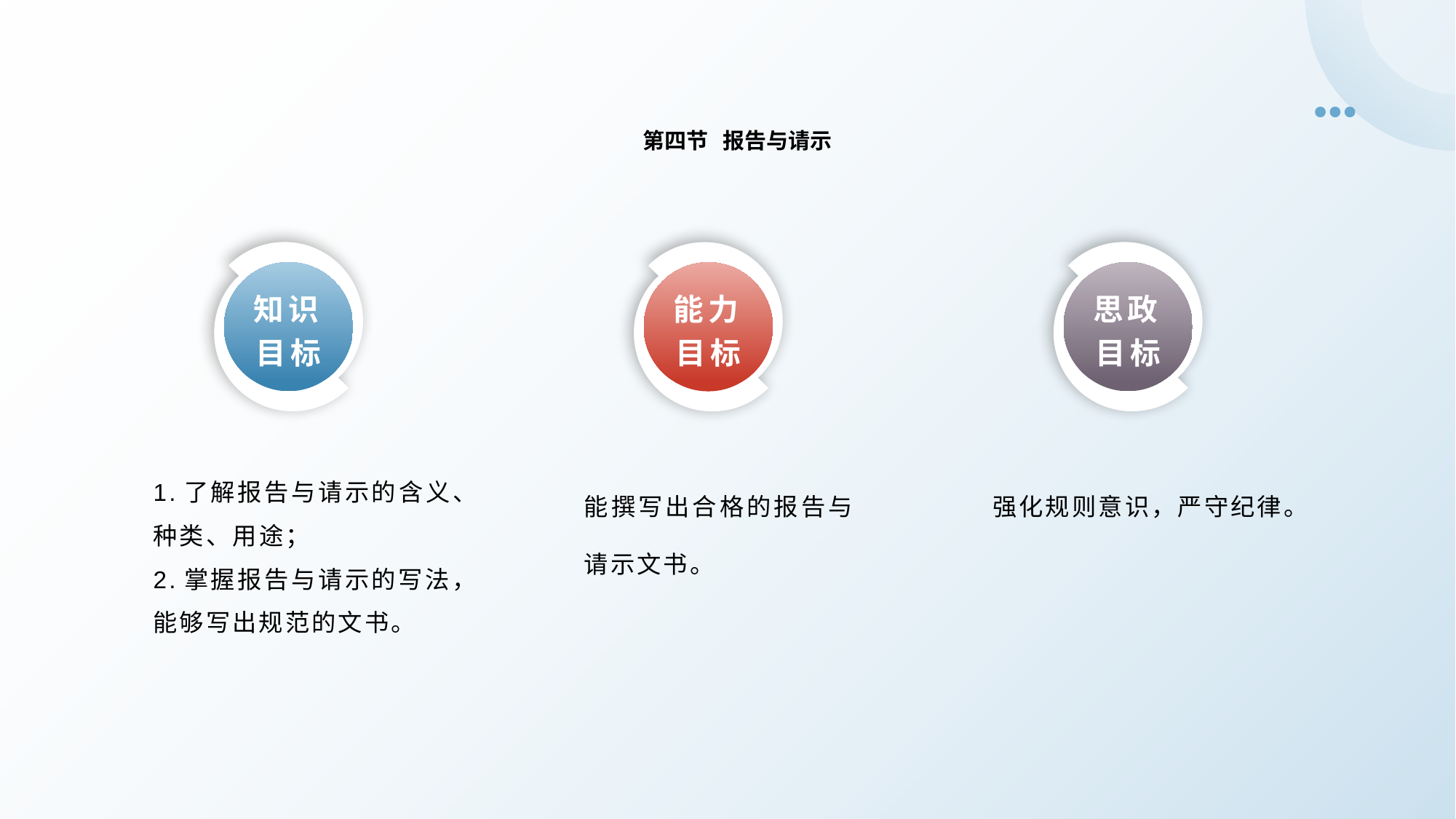

第四节   报告与请示

知识目标
思政目标
能力目标
能撰写出合格的报告与请示文书。
1.了解报告与请示的含义、种类、用途；
2.掌握报告与请示的写法，能够写出规范的文书。
强化规则意识，严守纪律。